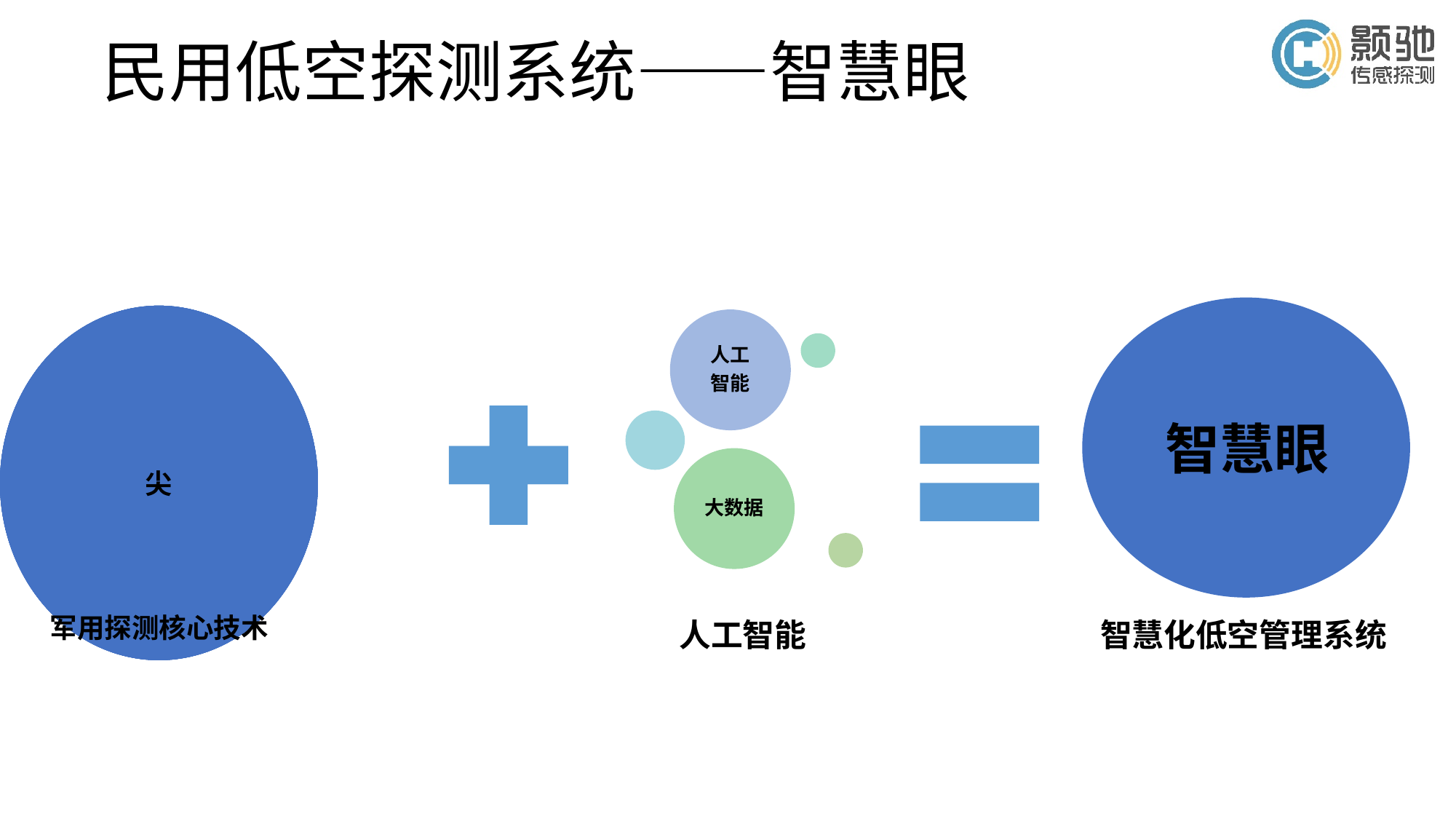

民用低空探测系统——智慧眼
人工
智能
大数据
人工智能

智慧眼
高
精
尖
军用探测核心技术

智慧化低空管理系统